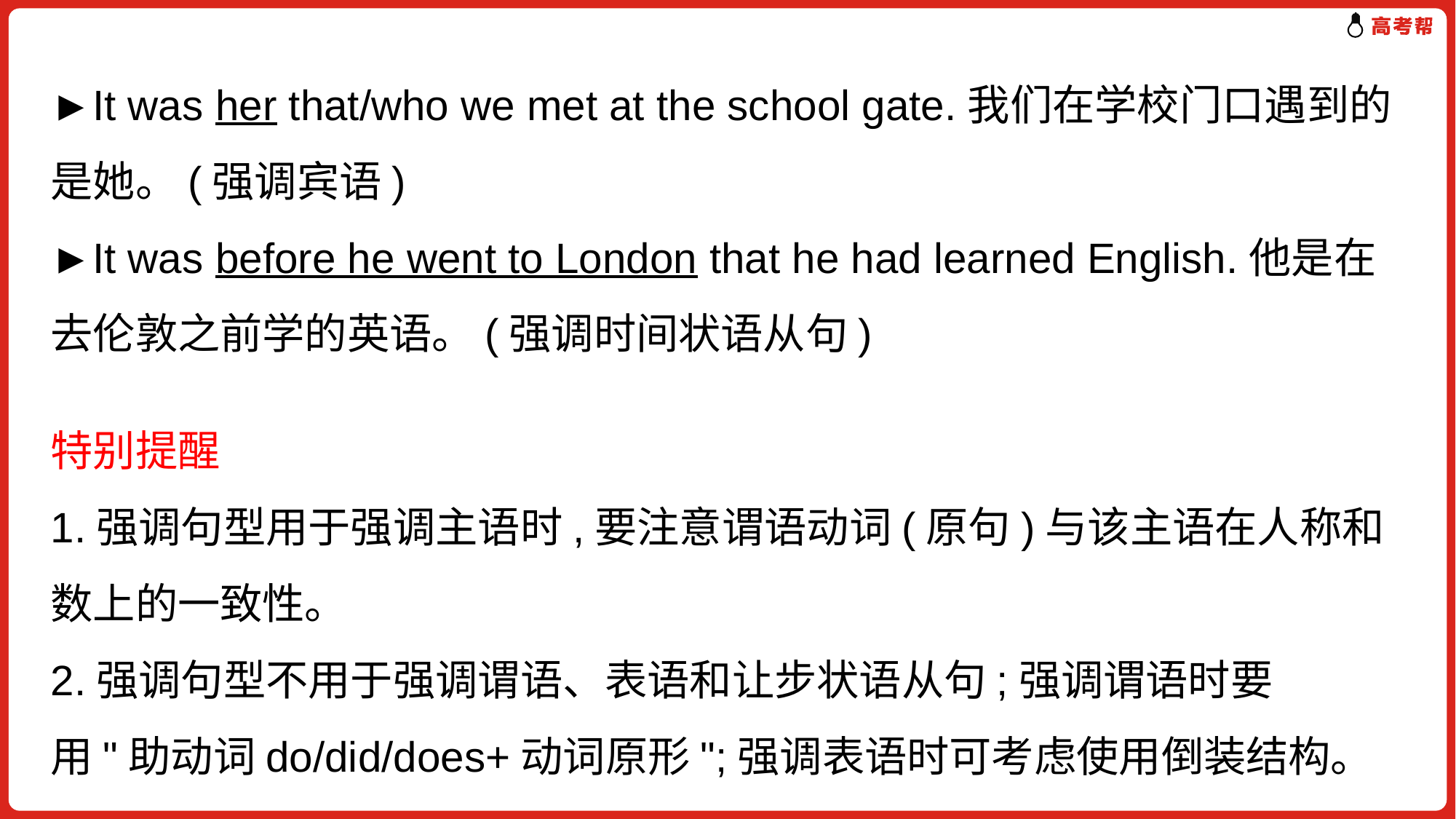

►It was her that/who we met at the school gate.我们在学校门口遇到的是她。(强调宾语)
►It was before he went to London that he had learned English.他是在去伦敦之前学的英语。(强调时间状语从句)

特别提醒
1.强调句型用于强调主语时,要注意谓语动词(原句)与该主语在人称和数上的一致性。
2.强调句型不用于强调谓语、表语和让步状语从句;强调谓语时要用"助动词do/did/does+动词原形";强调表语时可考虑使用倒装结构。